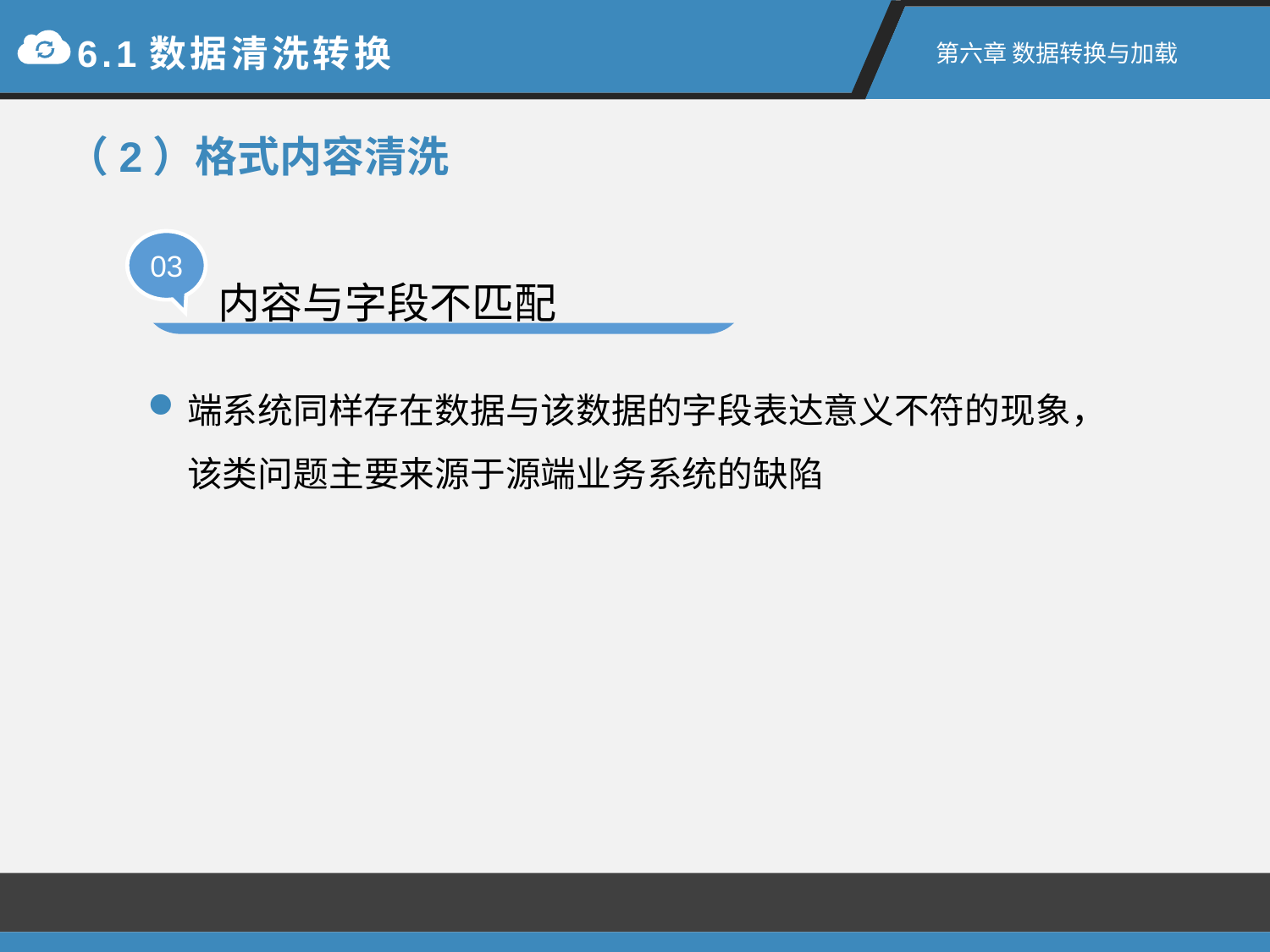

6.1数据清洗转换

第六章 数据转换与加载
（2）格式内容清洗
03

内容与字段不匹配

端系统同样存在数据与该数据的字段表达意义不符的现象，该类问题主要来源于源端业务系统的缺陷